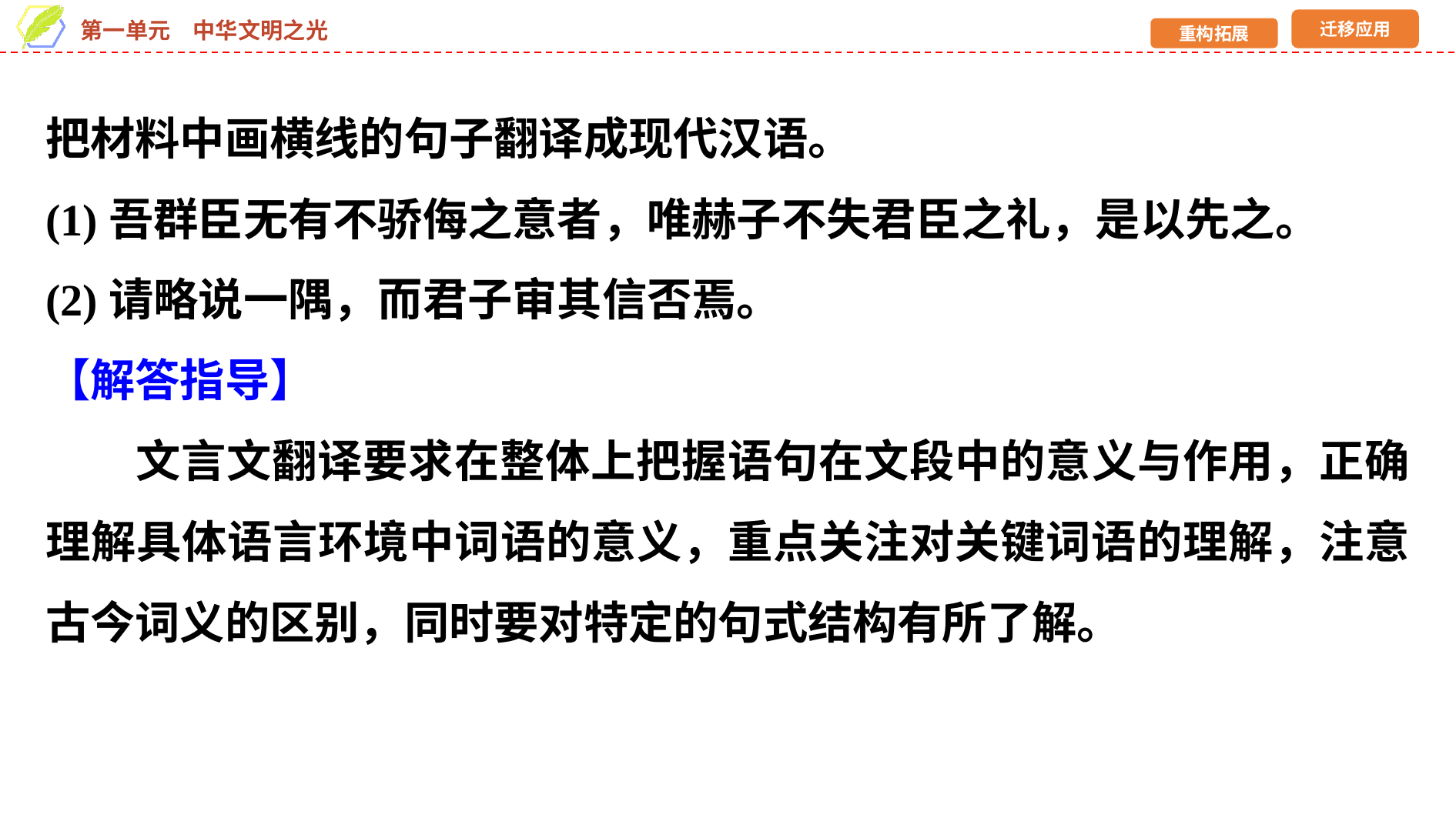

把材料中画横线的句子翻译成现代汉语。
(1)吾群臣无有不骄侮之意者，唯赫子不失君臣之礼，是以先之。
(2)请略说一隅，而君子审其信否焉。
【解答指导】
文言文翻译要求在整体上把握语句在文段中的意义与作用，正确理解具体语言环境中词语的意义，重点关注对关键词语的理解，注意古今词义的区别，同时要对特定的句式结构有所了解。